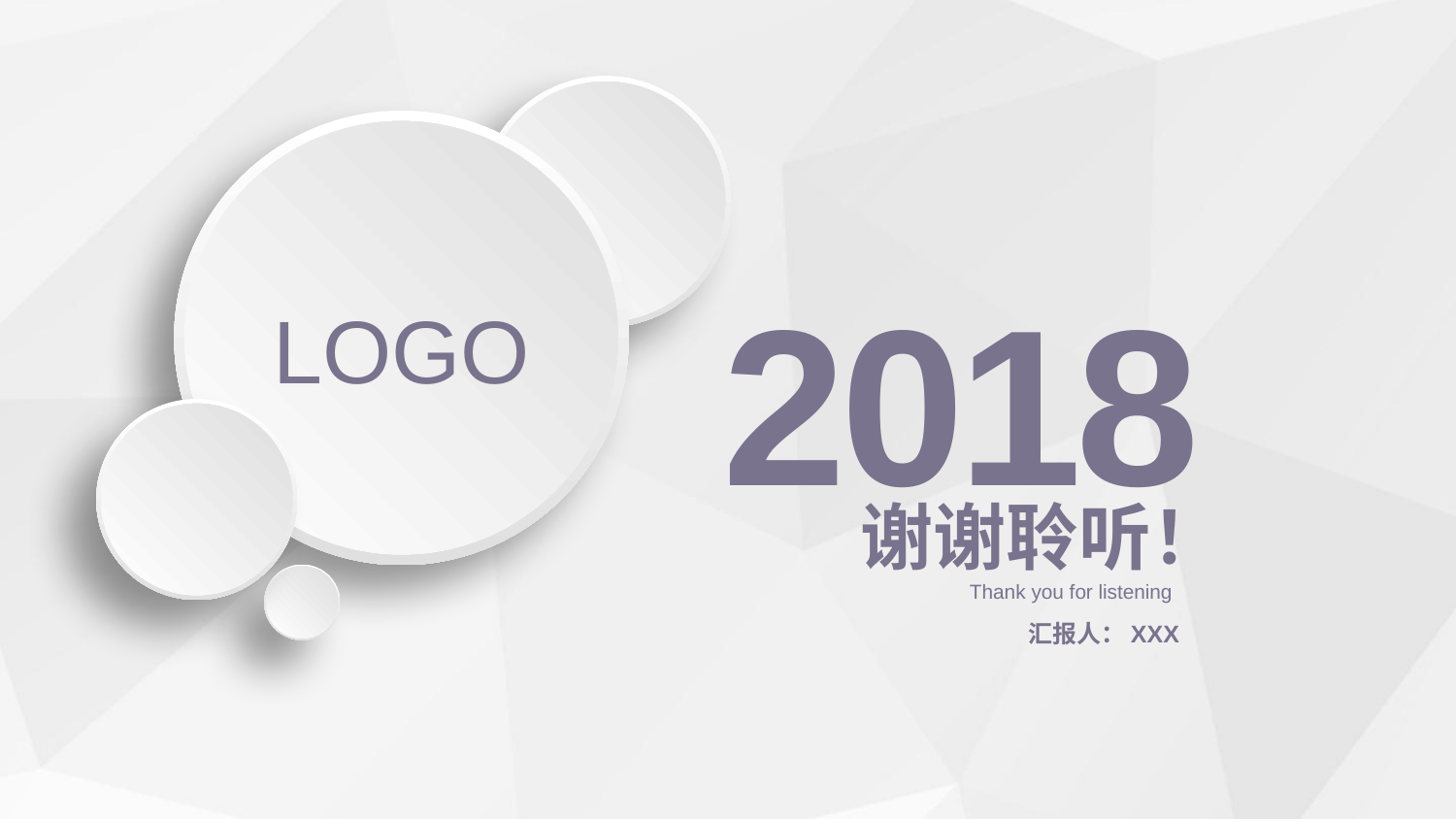

LOGO

2018

谢谢聆听！

Thank you for listening
汇报人：XXX